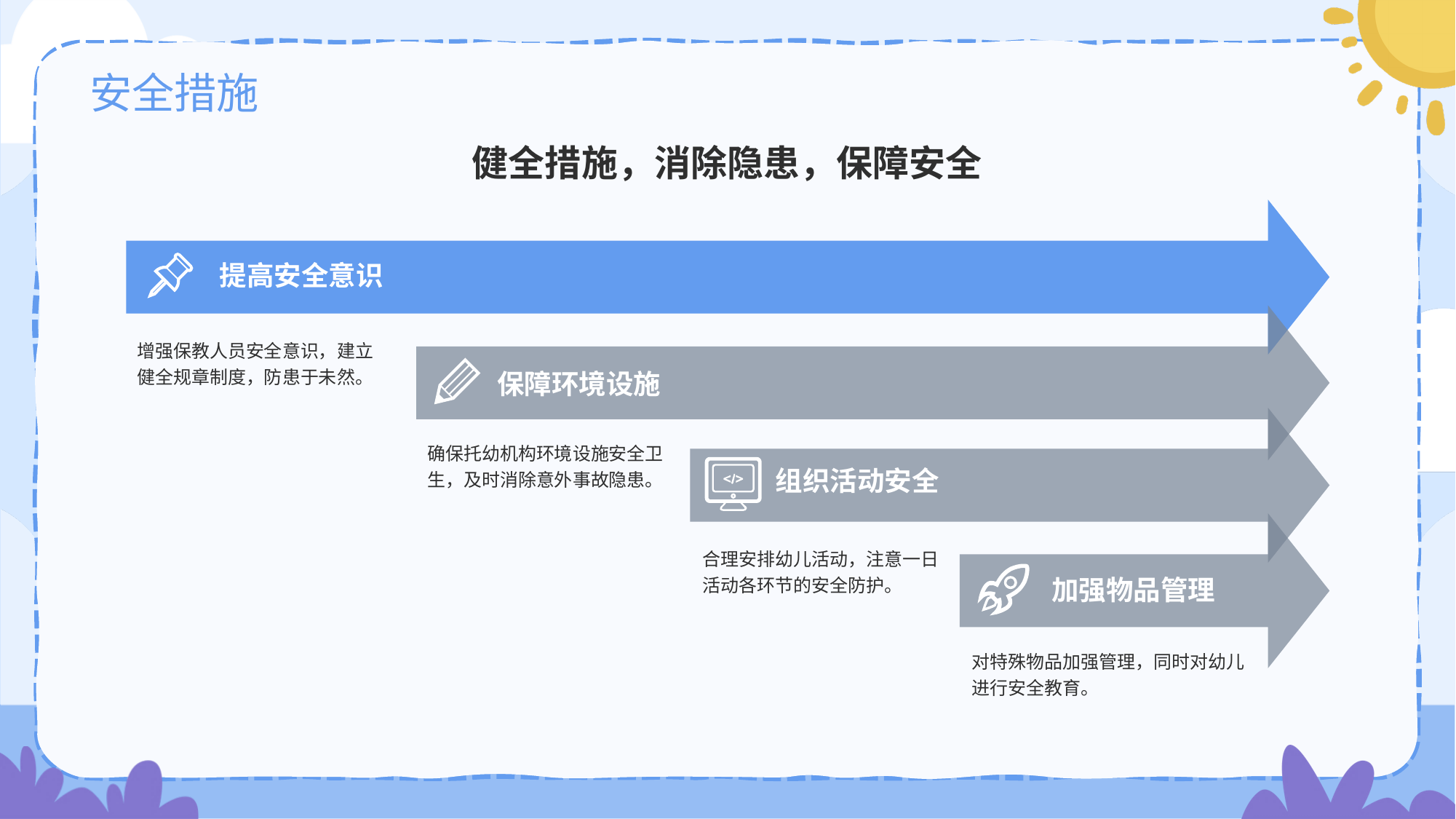

# 安全措施
健全措施，消除隐患，保障安全

提高安全意识
增强保教人员安全意识，建立健全规章制度，防患于未然。

保障环境设施
确保托幼机构环境设施安全卫生，及时消除意外事故隐患。

组织活动安全
合理安排幼儿活动，注意一日活动各环节的安全防护。

加强物品管理
对特殊物品加强管理，同时对幼儿进行安全教育。